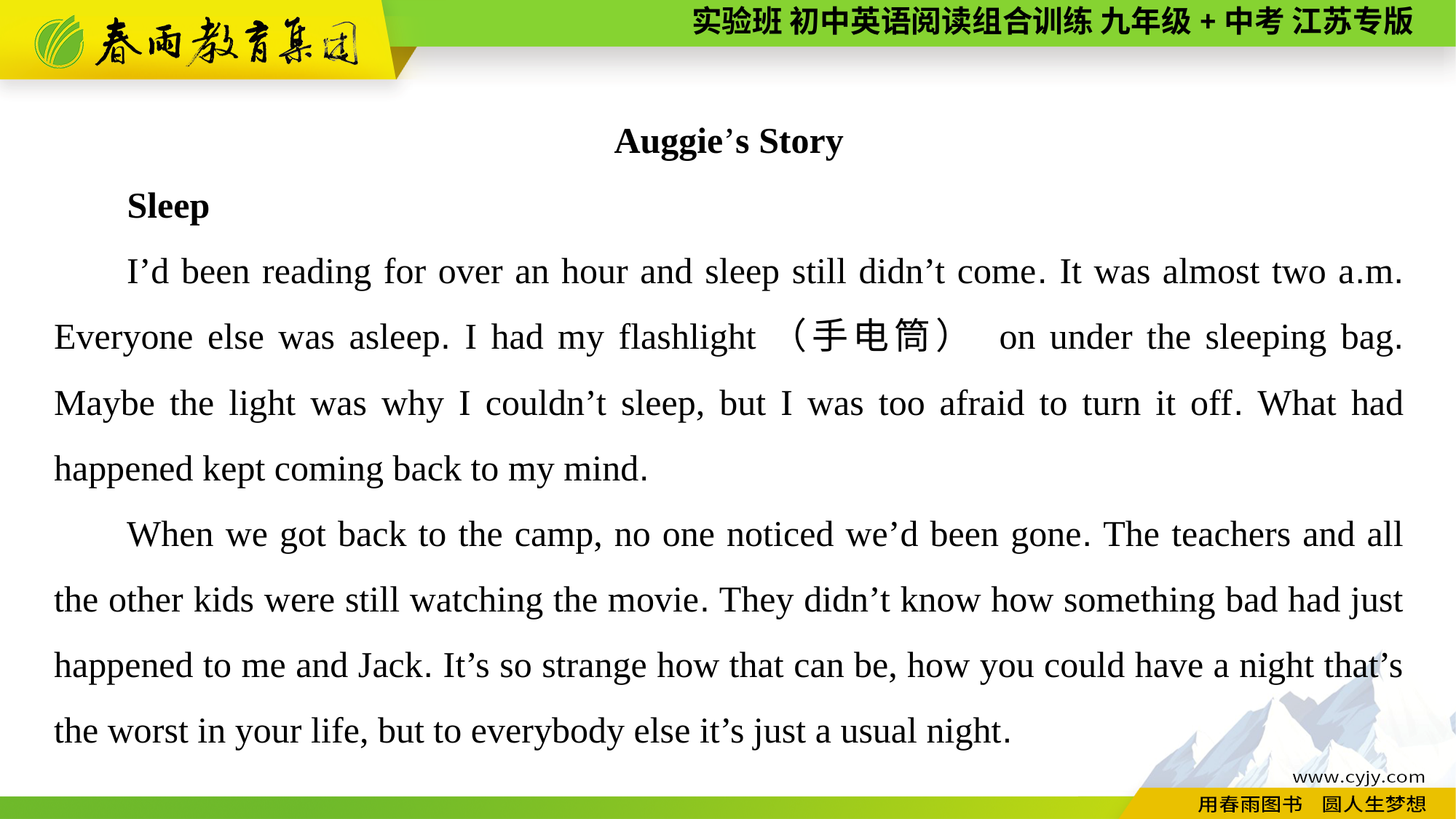

Auggie’s Story
Sleep
I’d been reading for over an hour and sleep still didn’t come. It was almost two a.m. Everyone else was asleep. I had my flashlight（手电筒） on under the sleeping bag. Maybe the light was why I couldn’t sleep, but I was too afraid to turn it off. What had happened kept coming back to my mind.
When we got back to the camp, no one noticed we’d been gone. The teachers and all the other kids were still watching the movie. They didn’t know how something bad had just happened to me and Jack. It’s so strange how that can be, how you could have a night that’s the worst in your life, but to everybody else it’s just a usual night.